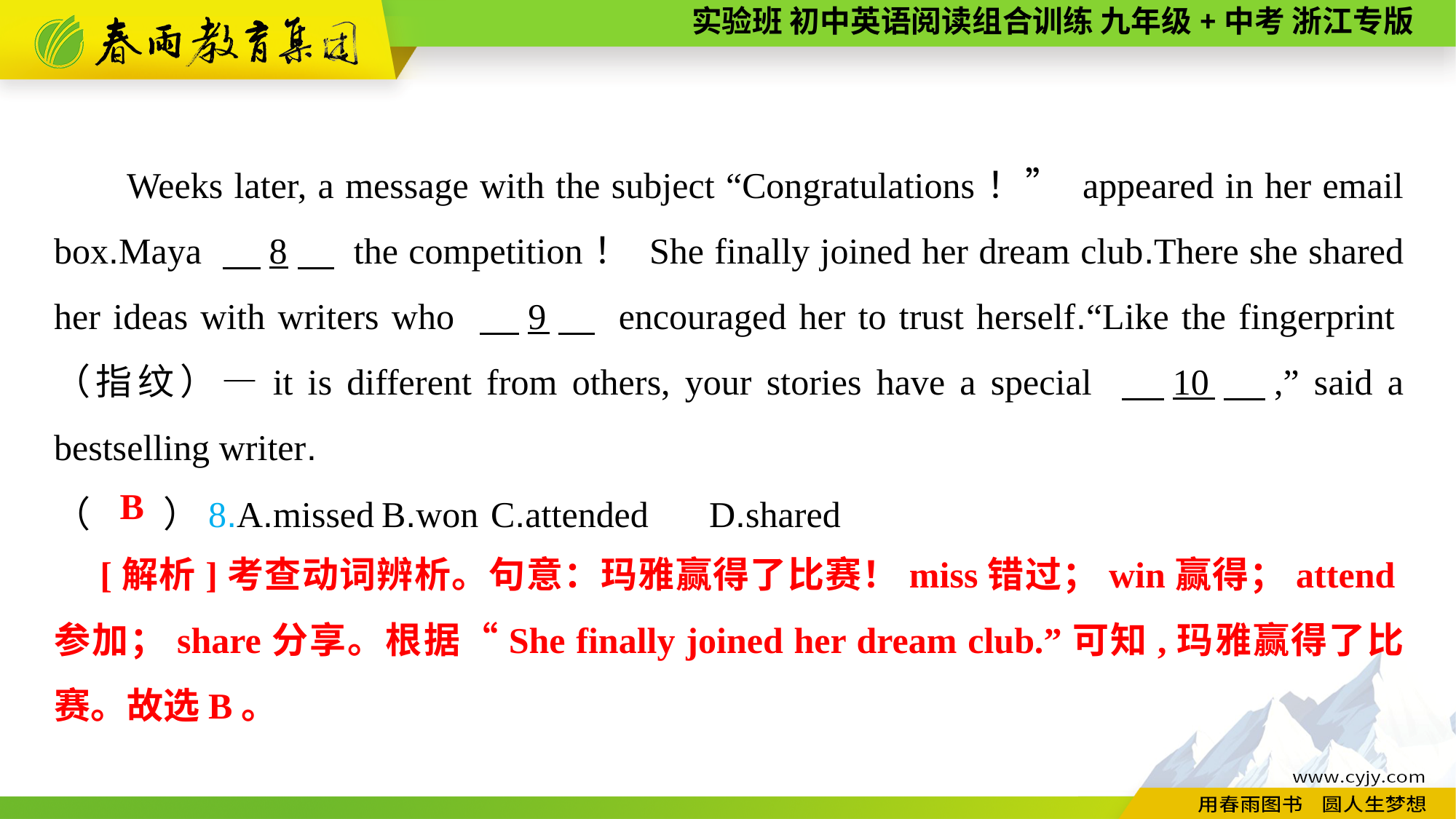

Weeks later, a message with the subject “Congratulations！” appeared in her email box.Maya 　8　 the competition！ She finally joined her dream club.There she shared her ideas with writers who 　9　 encouraged her to trust herself.“Like the fingerprint（指纹）—it is different from others, your stories have a special 　10　,” said a bestselling writer.
（　　）8.A.missed	B.won	C.attended	D.shared
B
　[解析]考查动词辨析。句意：玛雅赢得了比赛！miss错过；win赢得；attend参加；share分享。根据“She finally joined her dream club.”可知,玛雅赢得了比赛。故选B。